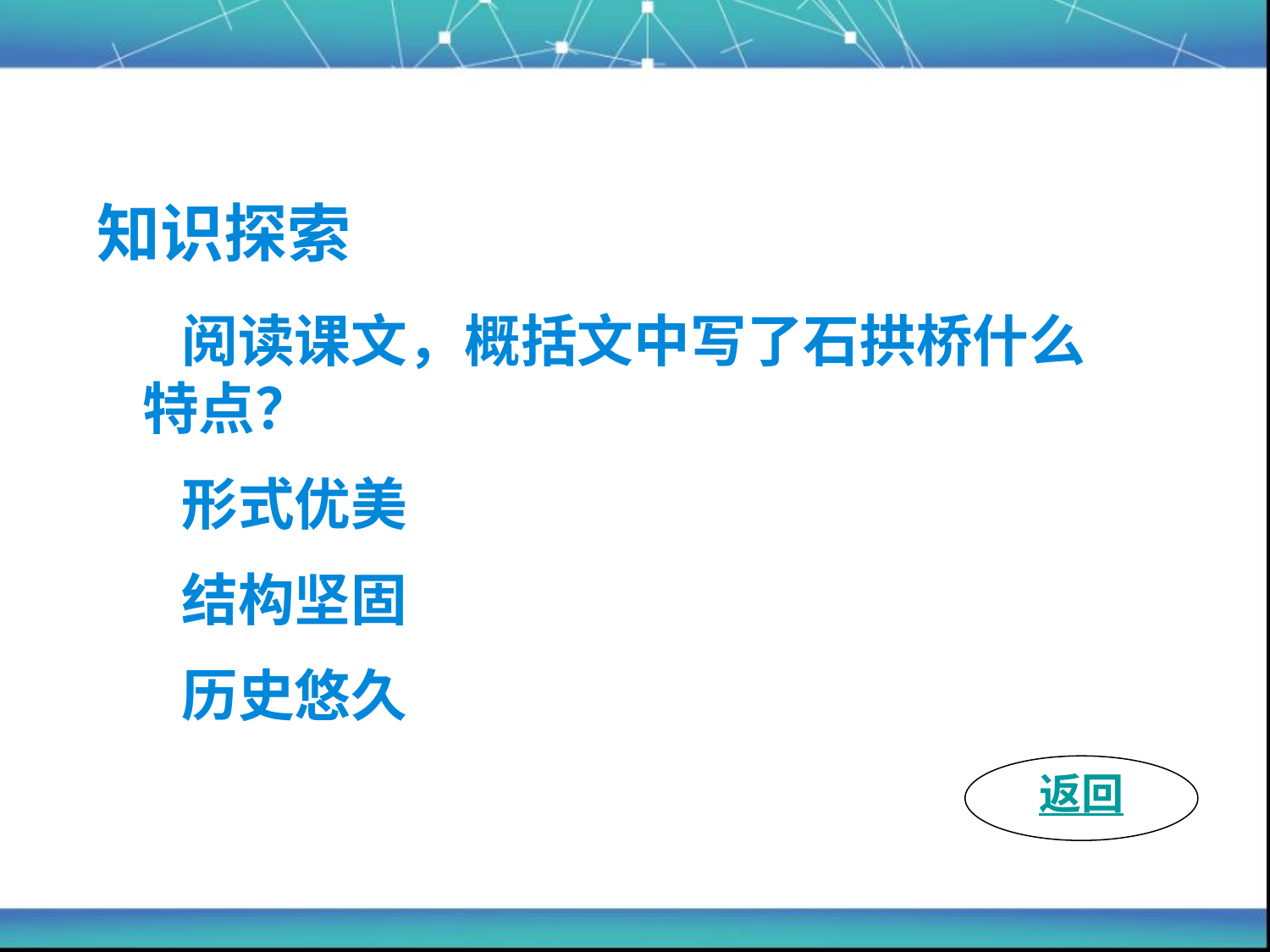

# 知识探索
  阅读课文，概括文中写了石拱桥什么特点？
  形式优美
  结构坚固
  历史悠久
返回